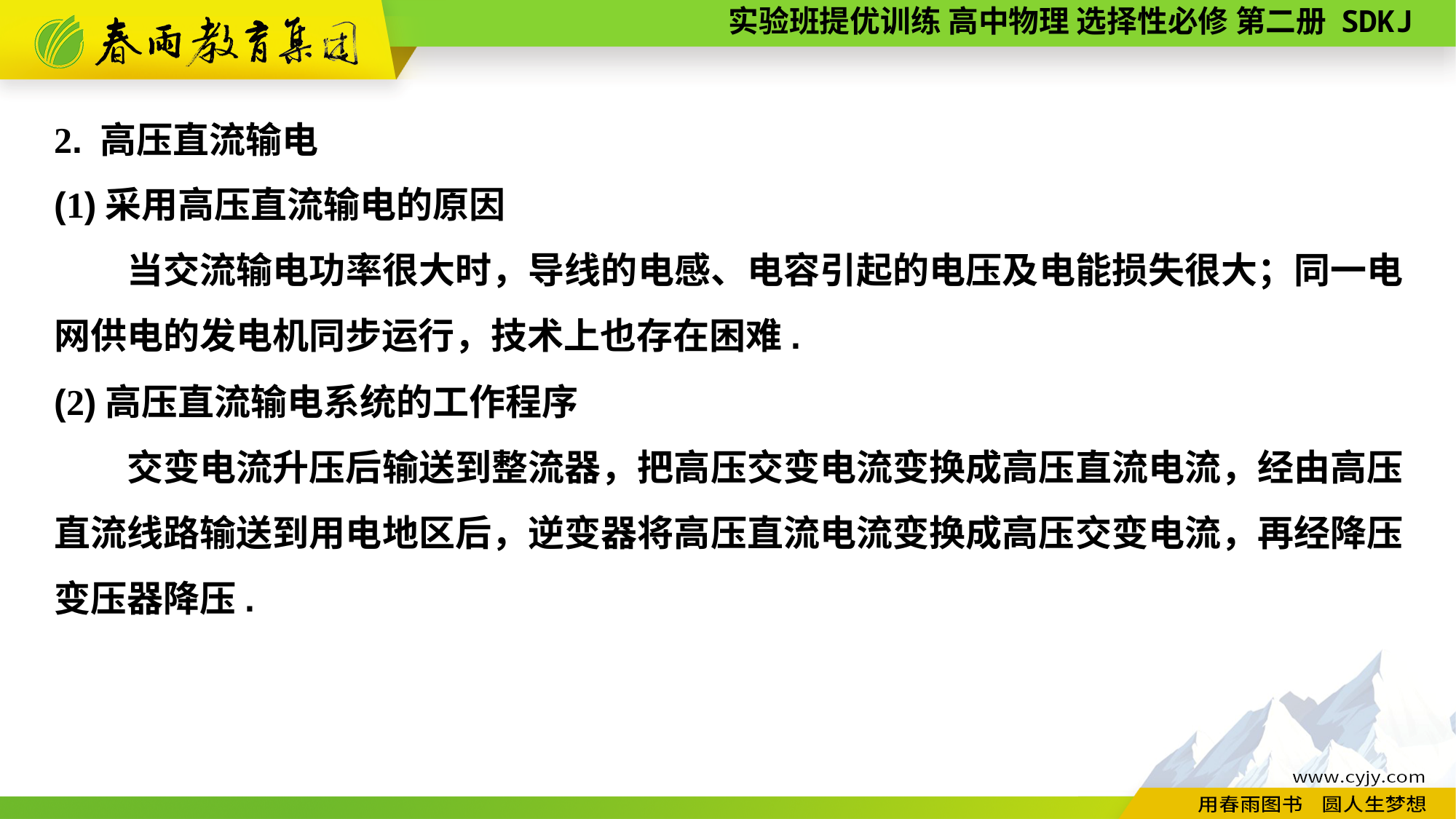

2. 高压直流输电
(1)采用高压直流输电的原因
当交流输电功率很大时，导线的电感、电容引起的电压及电能损失很大；同一电网供电的发电机同步运行，技术上也存在困难.
(2)高压直流输电系统的工作程序
　　交变电流升压后输送到整流器，把高压交变电流变换成高压直流电流，经由高压直流线路输送到用电地区后，逆变器将高压直流电流变换成高压交变电流，再经降压变压器降压.